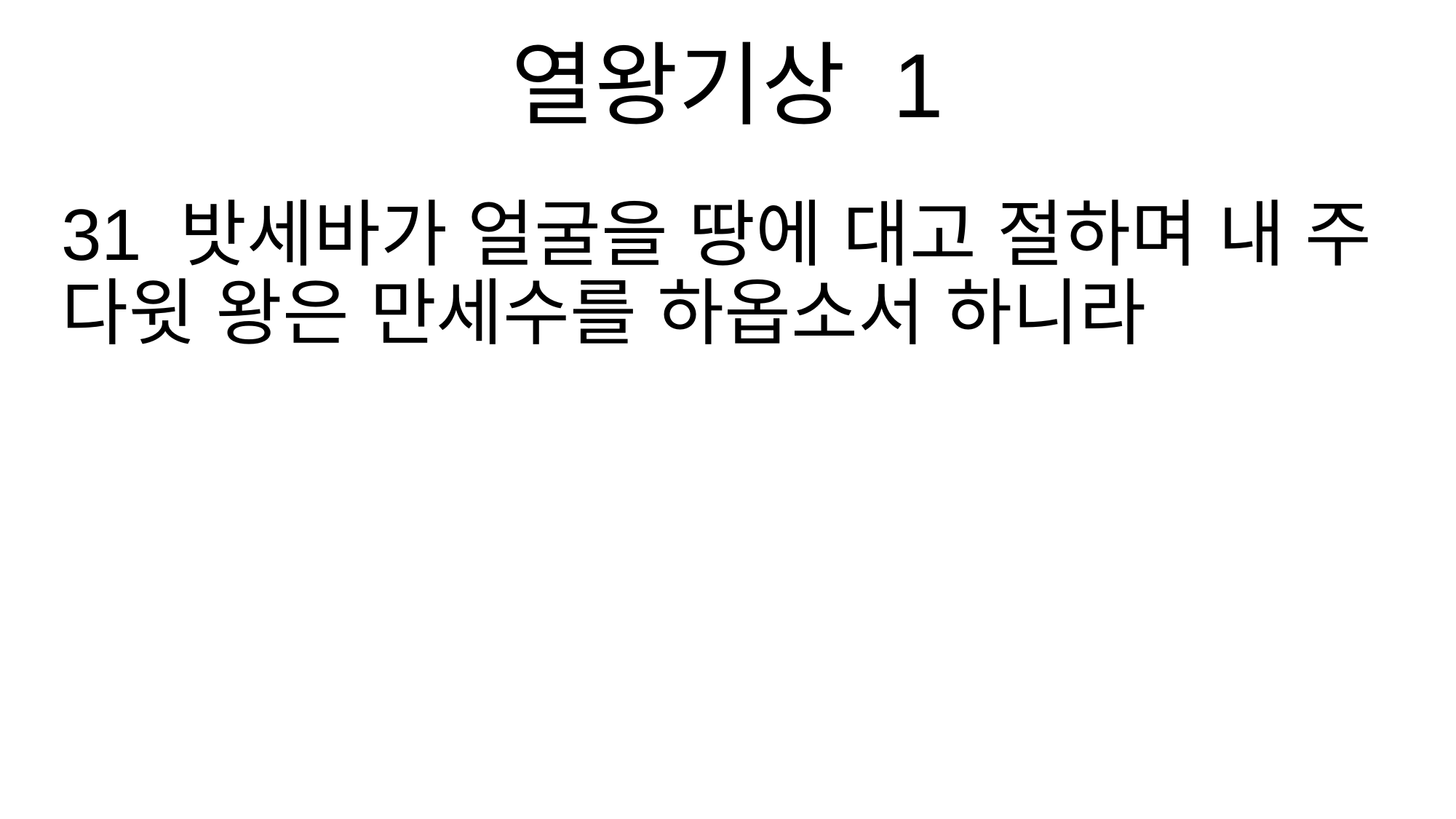

열왕기상 1
31 밧세바가 얼굴을 땅에 대고 절하며 내 주 다윗 왕은 만세수를 하옵소서 하니라